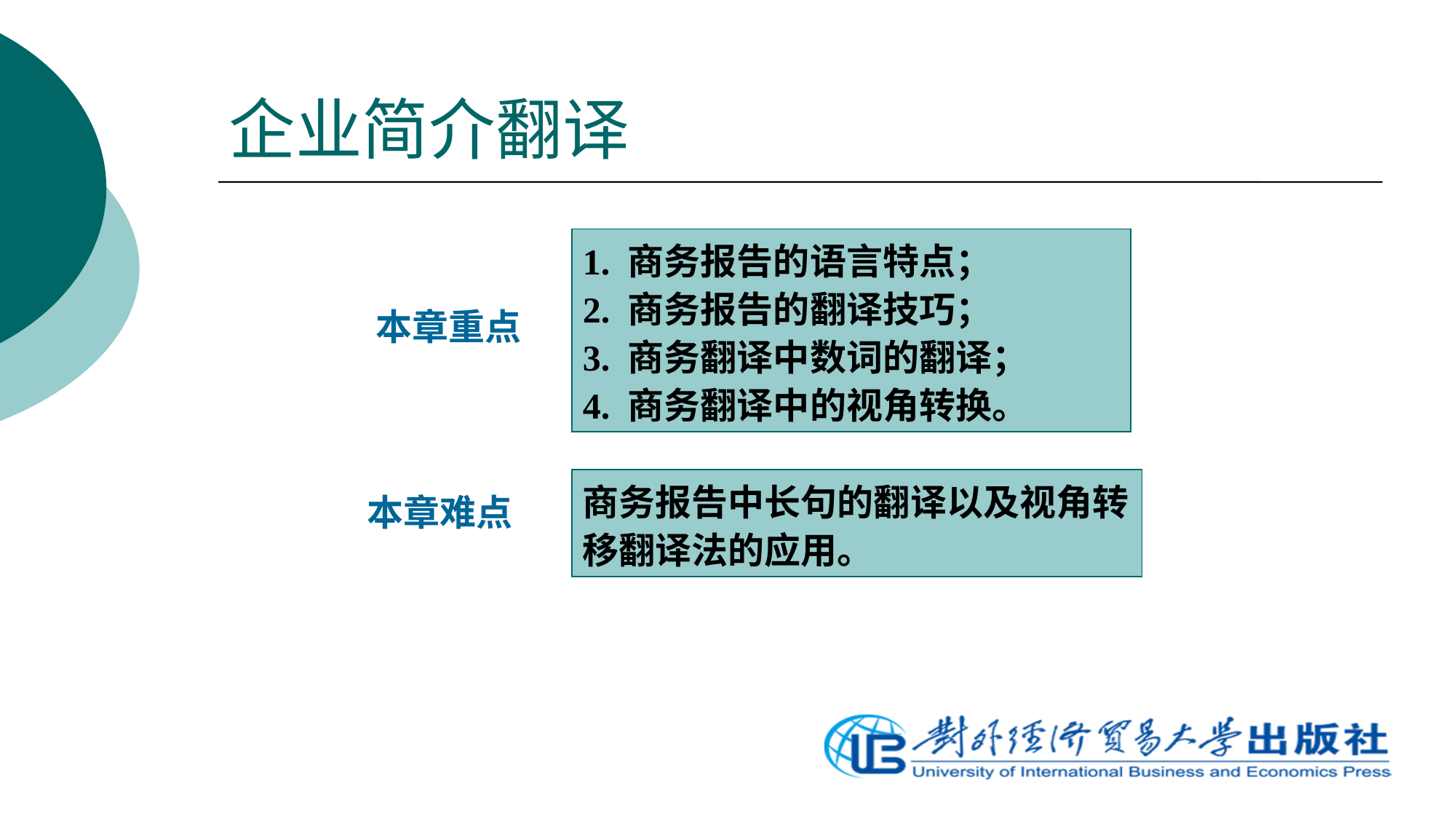

# 企业简介翻译
1. 商务报告的语言特点；
2. 商务报告的翻译技巧；
3. 商务翻译中数词的翻译；
4. 商务翻译中的视角转换。
本章重点
商务报告中长句的翻译以及视角转移翻译法的应用。
本章难点